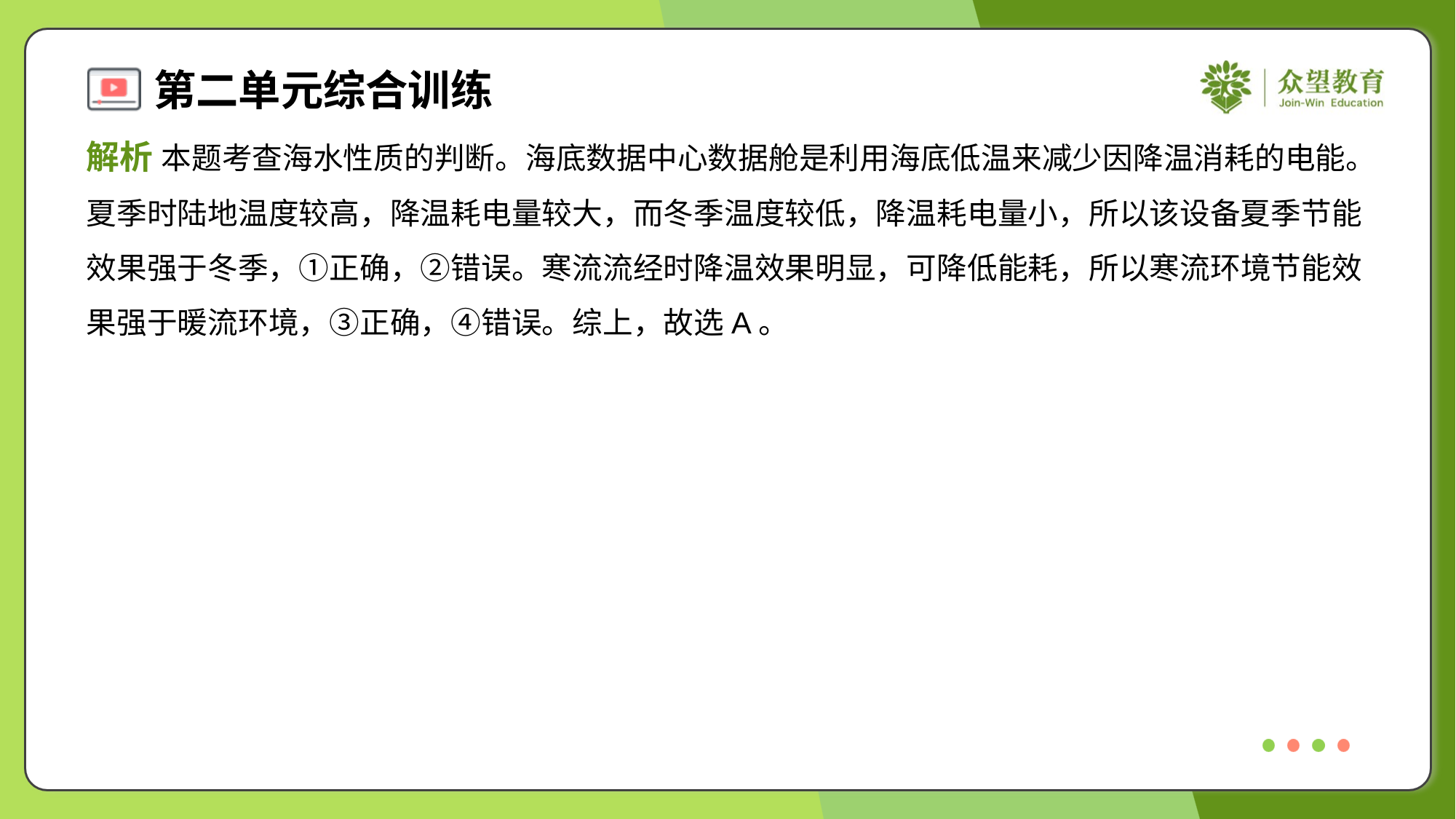

解析 本题考查海水性质的判断。海底数据中心数据舱是利用海底低温来减少因降温消耗的电能。
夏季时陆地温度较高，降温耗电量较大，而冬季温度较低，降温耗电量小，所以该设备夏季节能
效果强于冬季，①正确，②错误。寒流流经时降温效果明显，可降低能耗，所以寒流环境节能效
果强于暖流环境，③正确，④错误。综上，故选A。